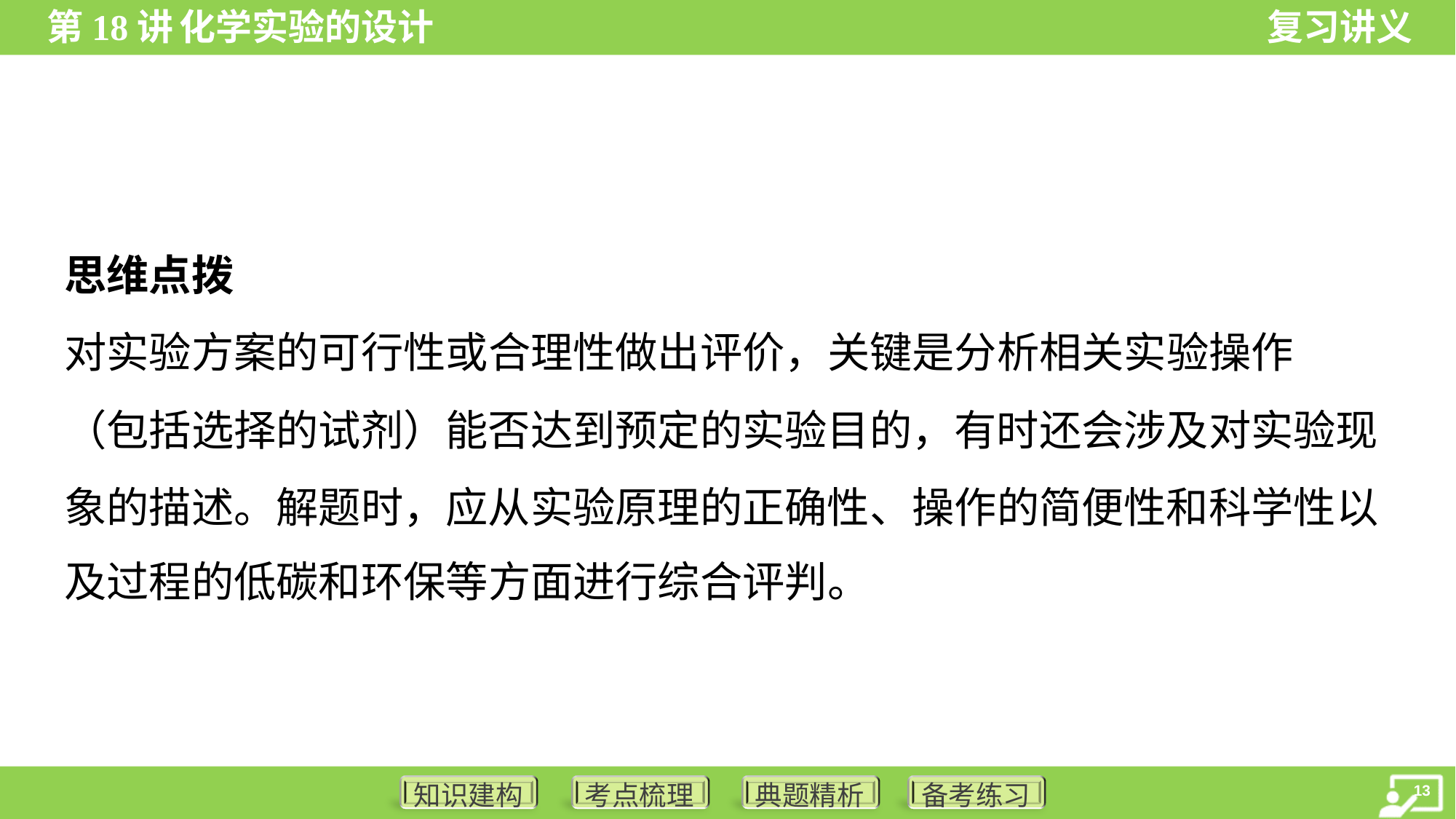

思维点拨
对实验方案的可行性或合理性做出评价，关键是分析相关实验操作
（包括选择的试剂）能否达到预定的实验目的，有时还会涉及对实验现
象的描述。解题时，应从实验原理的正确性、操作的简便性和科学性以
及过程的低碳和环保等方面进行综合评判。